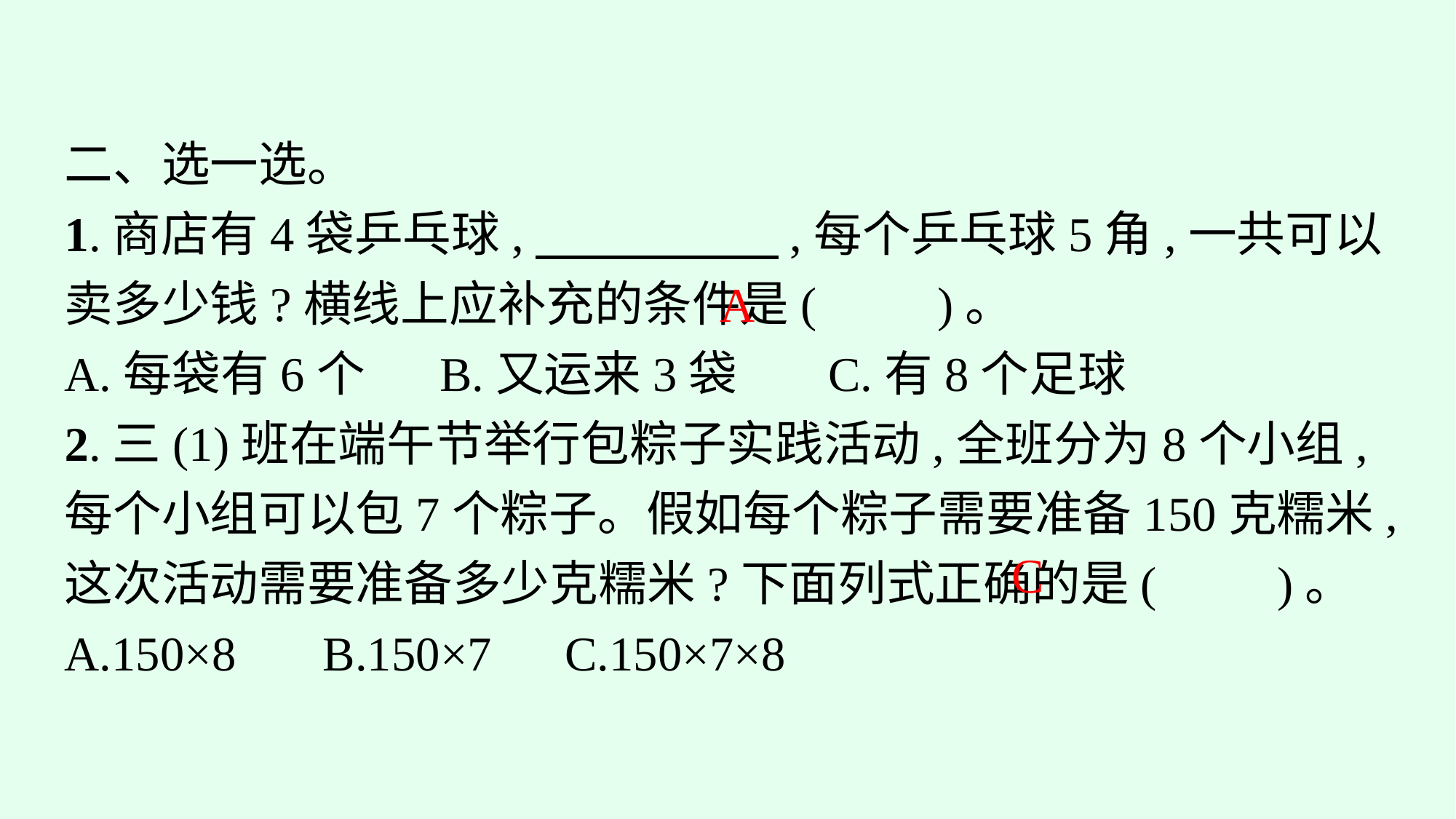

二、选一选。
1.商店有4袋乒乓球,　　　　　,每个乒乓球5角,一共可以卖多少钱?横线上应补充的条件是(　　)。
A.每袋有6个	B.又运来3袋	C.有8个足球
2.三(1)班在端午节举行包粽子实践活动,全班分为8个小组,每个小组可以包7个粽子。假如每个粽子需要准备150克糯米,这次活动需要准备多少克糯米?下面列式正确的是(　　)。
A.150×8	B.150×7	C.150×7×8
A
C